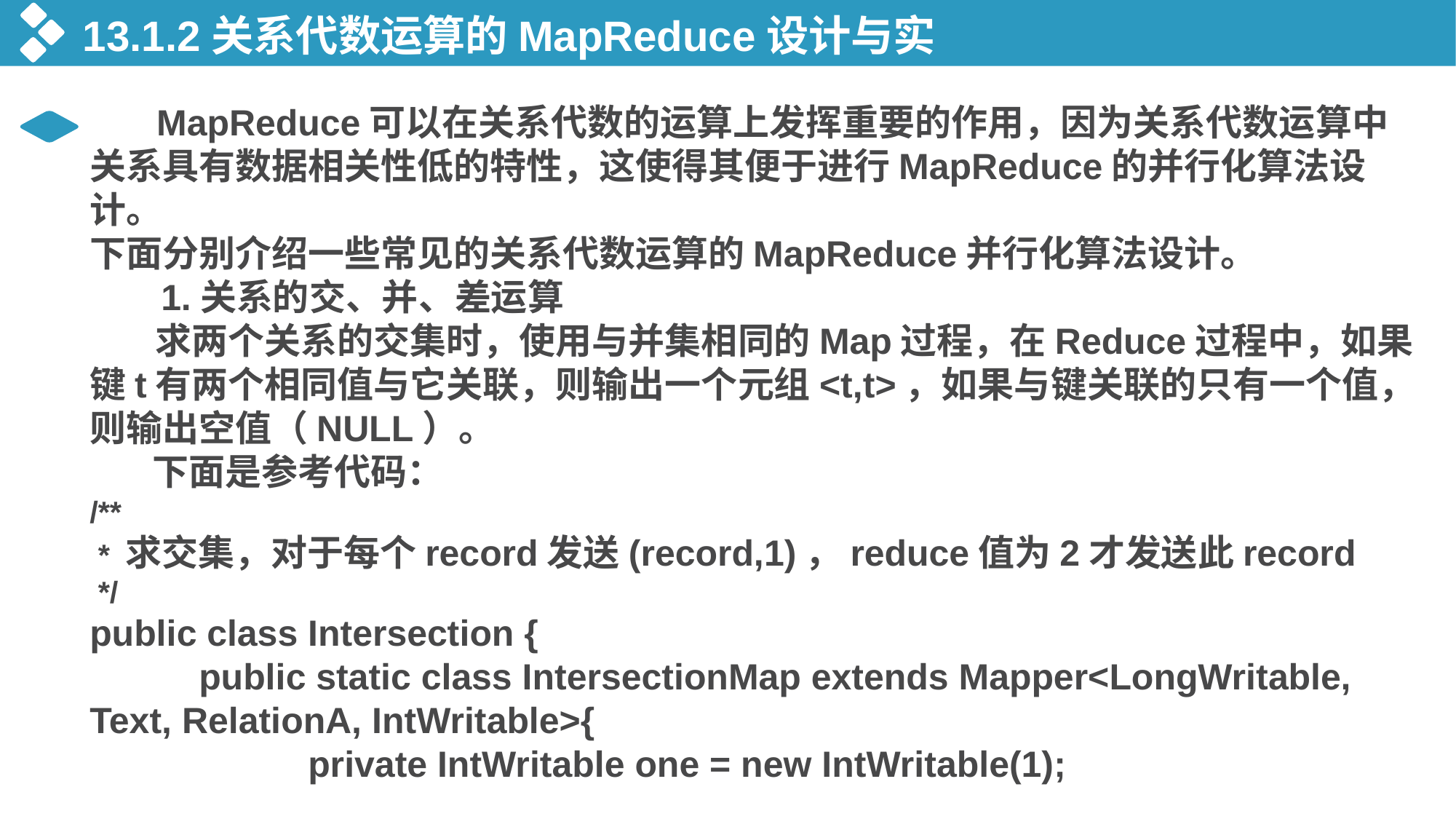

13.1.2关系代数运算的MapReduce设计与实现
        MapReduce可以在关系代数的运算上发挥重要的作用，因为关系代数运算中 关系具有数据相关性低的特性，这使得其便于进行MapReduce的并行化算法设计。
下面分别介绍一些常见的关系代数运算的MapReduce并行化算法设计。
       1.关系的交、并、差运算
       求两个关系的交集时，使用与并集相同的Map过程，在Reduce过程中，如果键t有两个相同值与它关联，则输出一个元组<t,t>，如果与键关联的只有一个值，则输出空值（NULL）。
        下面是参考代码：
/**
 * 求交集，对于每个record发送(record,1)，reduce值为2才发送此record
 */
public class Intersection {
	public static class IntersectionMap extends Mapper<LongWritable, Text, RelationA, IntWritable>{
		private IntWritable one = new IntWritable(1);